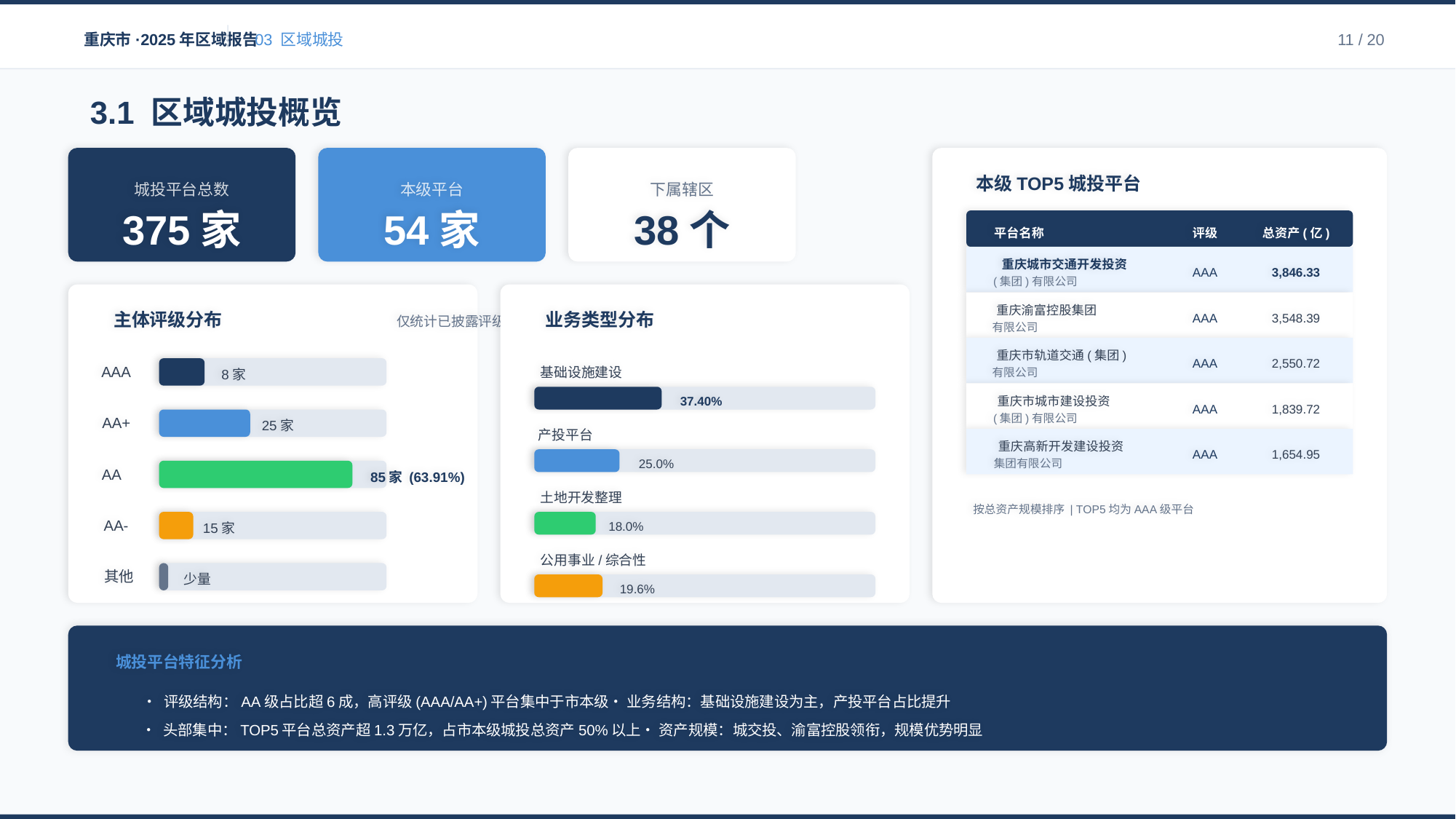

重庆市·2025年区域报告
03 区域城投
11 / 20

3.1 区域城投概览

城投平台总数
375家

本级平台
54家

下属辖区
38个

本级TOP5城投平台

平台名称
评级
总资产(亿)

重庆城市交通开发投资
AAA
3,846.33
(集团)有限公司

重庆渝富控股集团
AAA
3,548.39
有限公司

重庆市轨道交通(集团)
AAA
2,550.72
有限公司

重庆市城市建设投资
AAA
1,839.72
(集团)有限公司

重庆高新开发建设投资
AAA
1,654.95
集团有限公司
按总资产规模排序 | TOP5均为AAA级平台

主体评级分布
仅统计已披露评级平台

AAA
8家

AA+
25家

AA
85家 (63.91%)

AA-
15家

其他
少量

业务类型分布
基础设施建设

37.40%
产投平台

25.0%
土地开发整理

18.0%
公用事业/综合性

19.6%

城投平台特征分析
• 评级结构：AA级占比超6成，高评级(AAA/AA+)平台集中于市本级• 业务结构：基础设施建设为主，产投平台占比提升
• 头部集中：TOP5平台总资产超1.3万亿，占市本级城投总资产50%以上• 资产规模：城交投、渝富控股领衔，规模优势明显